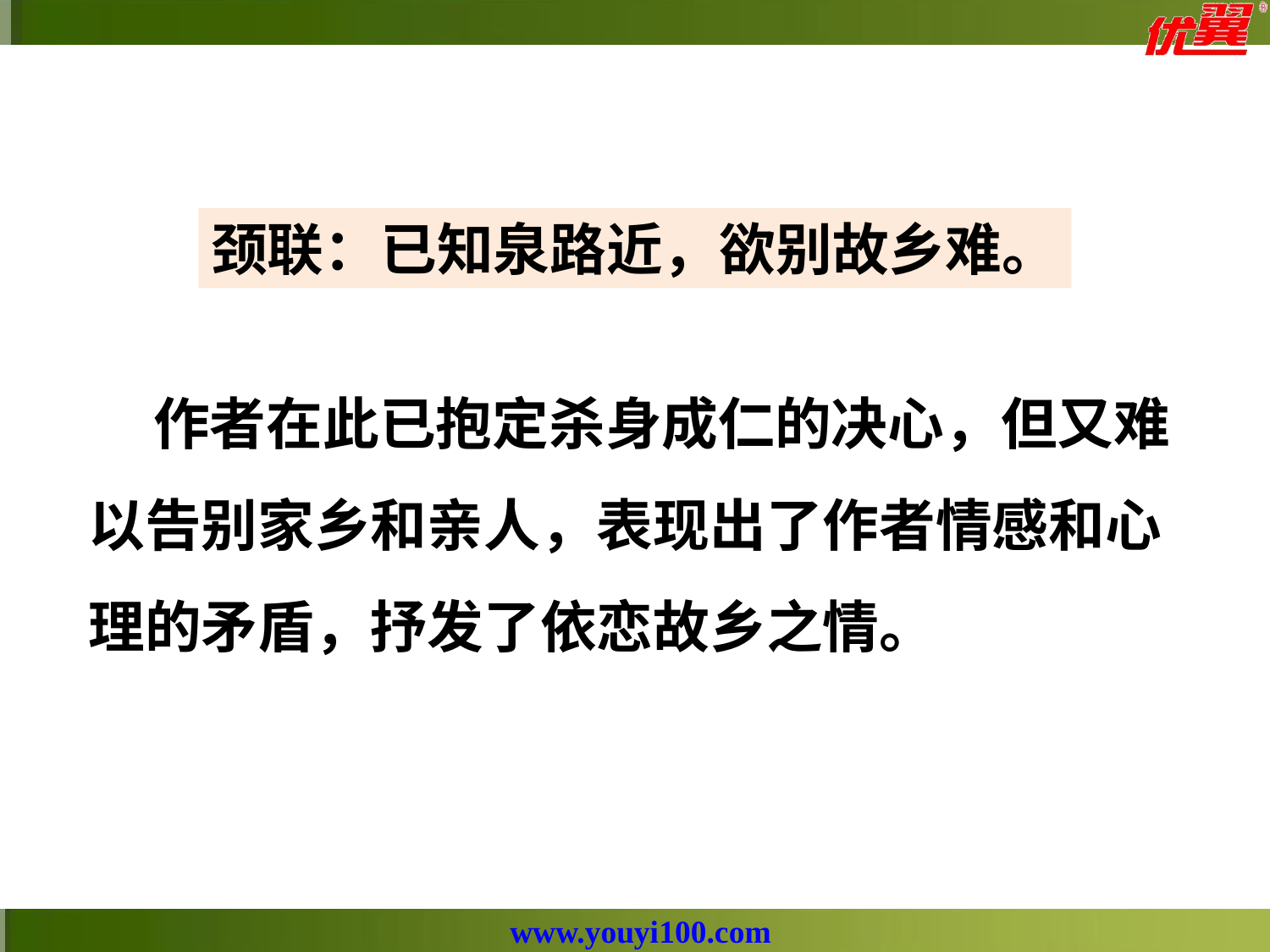

颈联：已知泉路近，欲别故乡难。
    作者在此已抱定杀身成仁的决心，但又难以告别家乡和亲人，表现出了作者情感和心理的矛盾，抒发了依恋故乡之情。